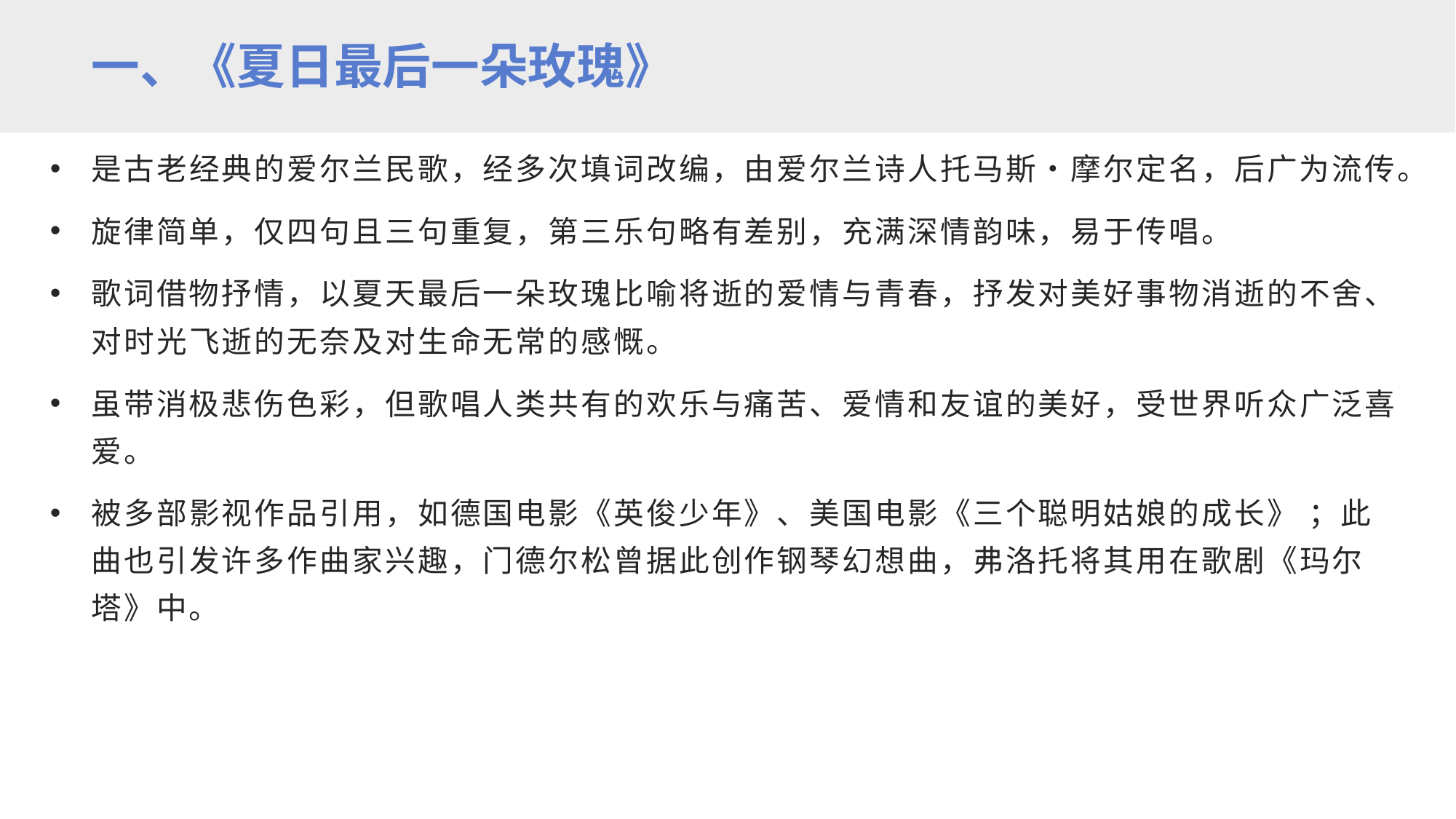

一、《夏日最后一朵玫瑰》
是古老经典的爱尔兰民歌，经多次填词改编，由爱尔兰诗人托马斯・摩尔定名，后广为流传。
旋律简单，仅四句且三句重复，第三乐句略有差别，充满深情韵味，易于传唱。
歌词借物抒情，以夏天最后一朵玫瑰比喻将逝的爱情与青春，抒发对美好事物消逝的不舍、对时光飞逝的无奈及对生命无常的感慨。
虽带消极悲伤色彩，但歌唱人类共有的欢乐与痛苦、爱情和友谊的美好，受世界听众广泛喜爱。
被多部影视作品引用，如德国电影《英俊少年》、美国电影《三个聪明姑娘的成长》 ；此曲也引发许多作曲家兴趣，门德尔松曾据此创作钢琴幻想曲，弗洛托将其用在歌剧《玛尔塔》中。